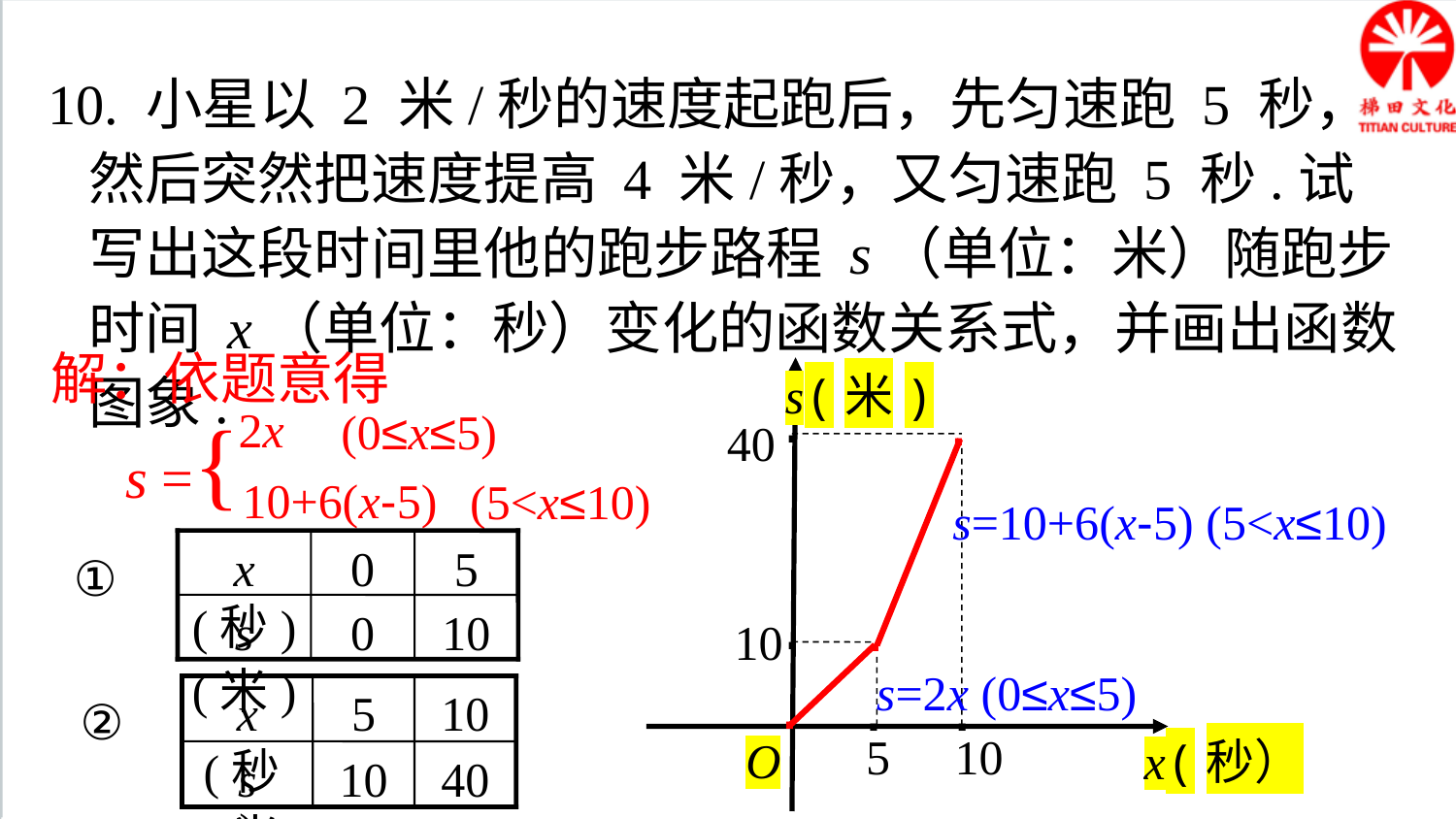

10. 小星以 2 米/秒的速度起跑后，先匀速跑 5 秒，然后突然把速度提高 4 米/秒，又匀速跑 5 秒.试写出这段时间里他的跑步路程 s（单位：米）随跑步时间 x（单位：秒）变化的函数关系式，并画出函数图象.
解：依题意得

s(米)
x(秒）

O
2x
s ={
(0≤x≤5)
·
·
40

10+6(x-5)
(5<x≤10)
s=10+6(x-5) (5<x≤10)
x(秒)

0

5

①
s(米)

0
10

10
·
·

s=2x (0≤x≤5)
x(秒)

5

10

②
s(米)

10
40

·
·
·
5
10